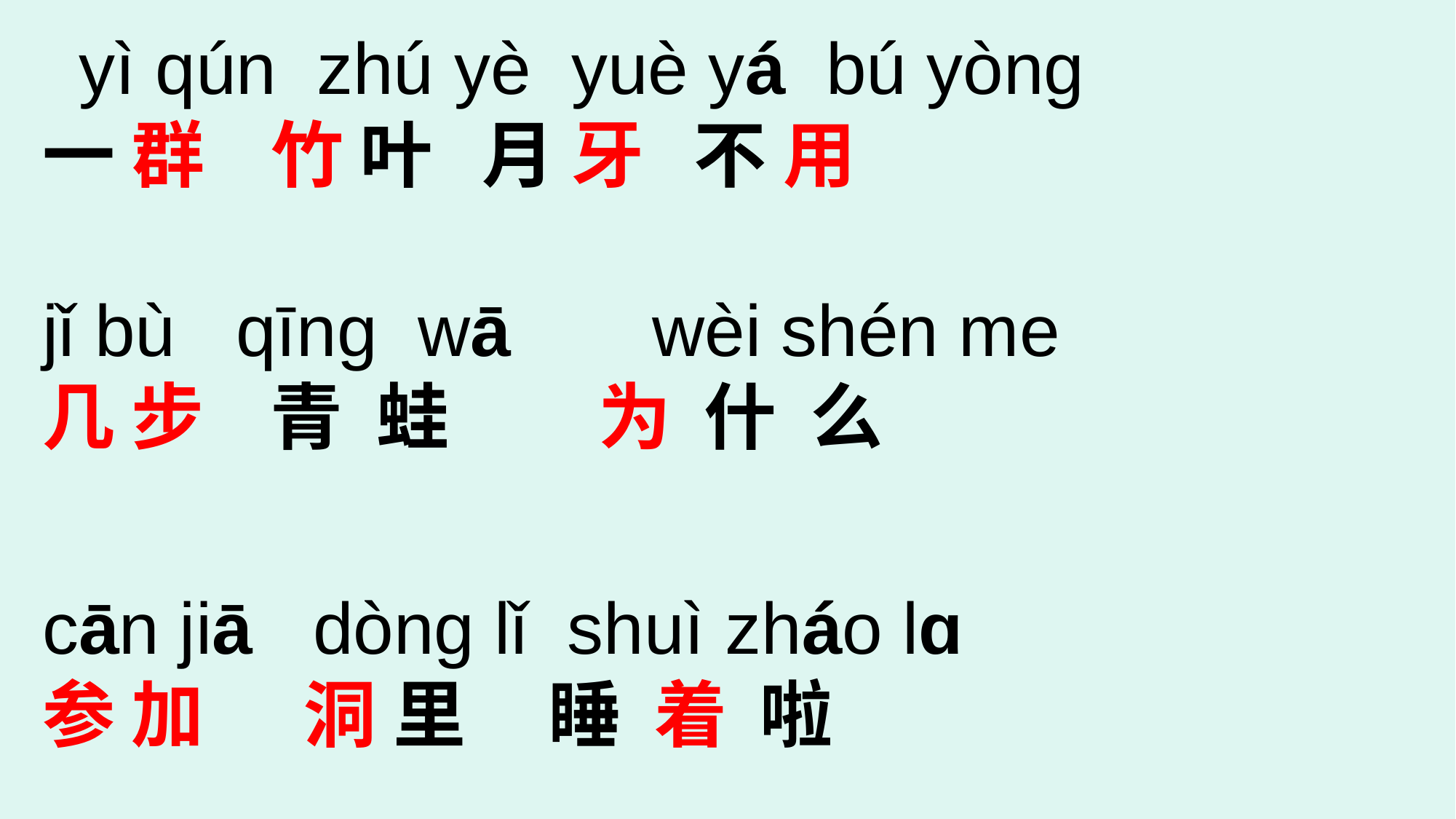

yì qún  zhú yè  yuè yá  bú yòng
一 群    竹 叶   月 牙   不 用

jǐ bù   qīng  wā       wèi shén me
几 步    青  蛙         为  什  么

cān jiā   dòng lǐ  shuì zháo lɑ
参 加      洞 里     睡  着  啦